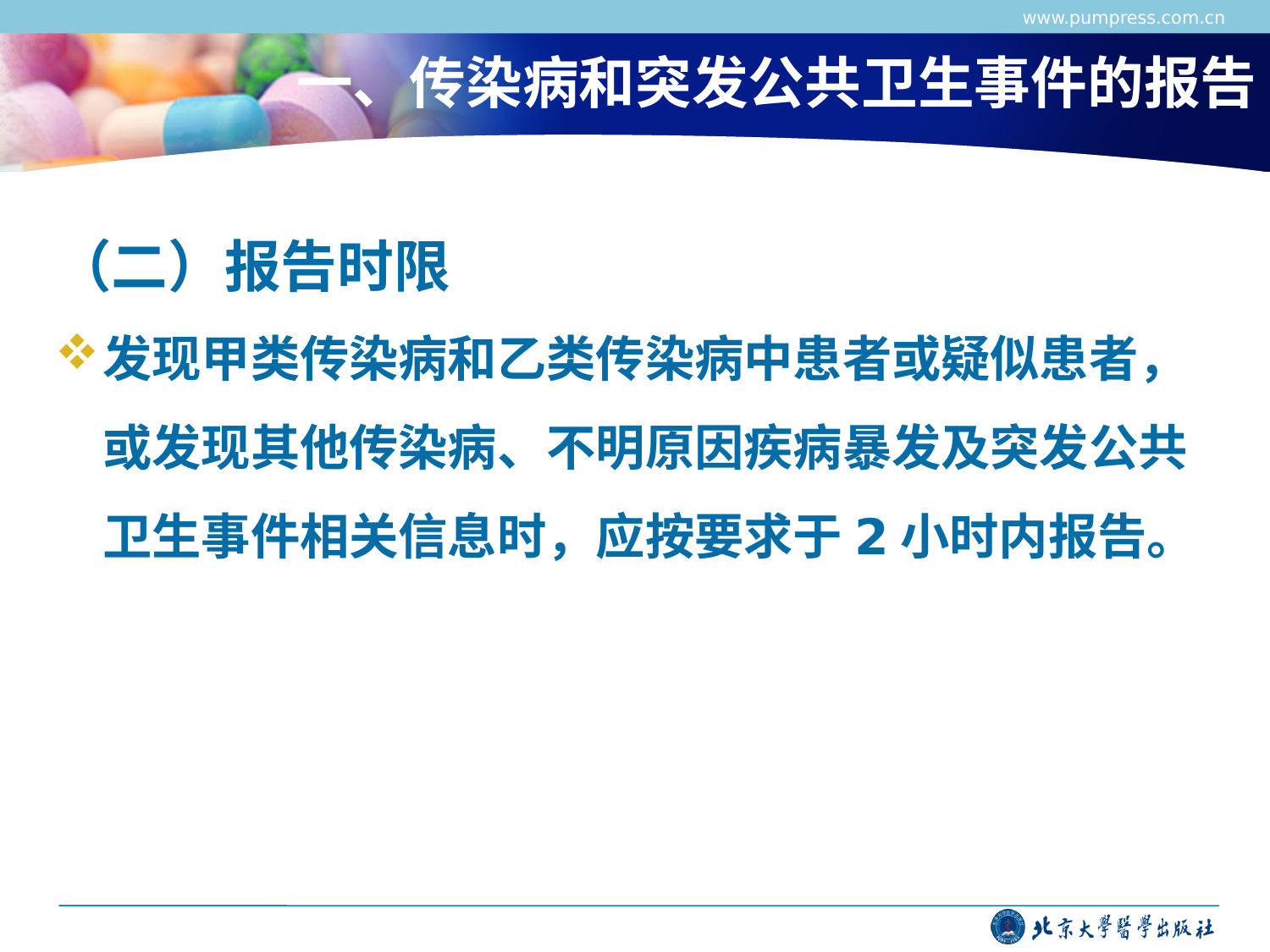

www.pumpress.com.cn
# 一、传染病和突发公共卫生事件的报告
（二）报告时限
发现甲类传染病和乙类传染病中患者或疑似患者，或发现其他传染病、不明原因疾病暴发及突发公共卫生事件相关信息时，应按要求于2小时内报告。